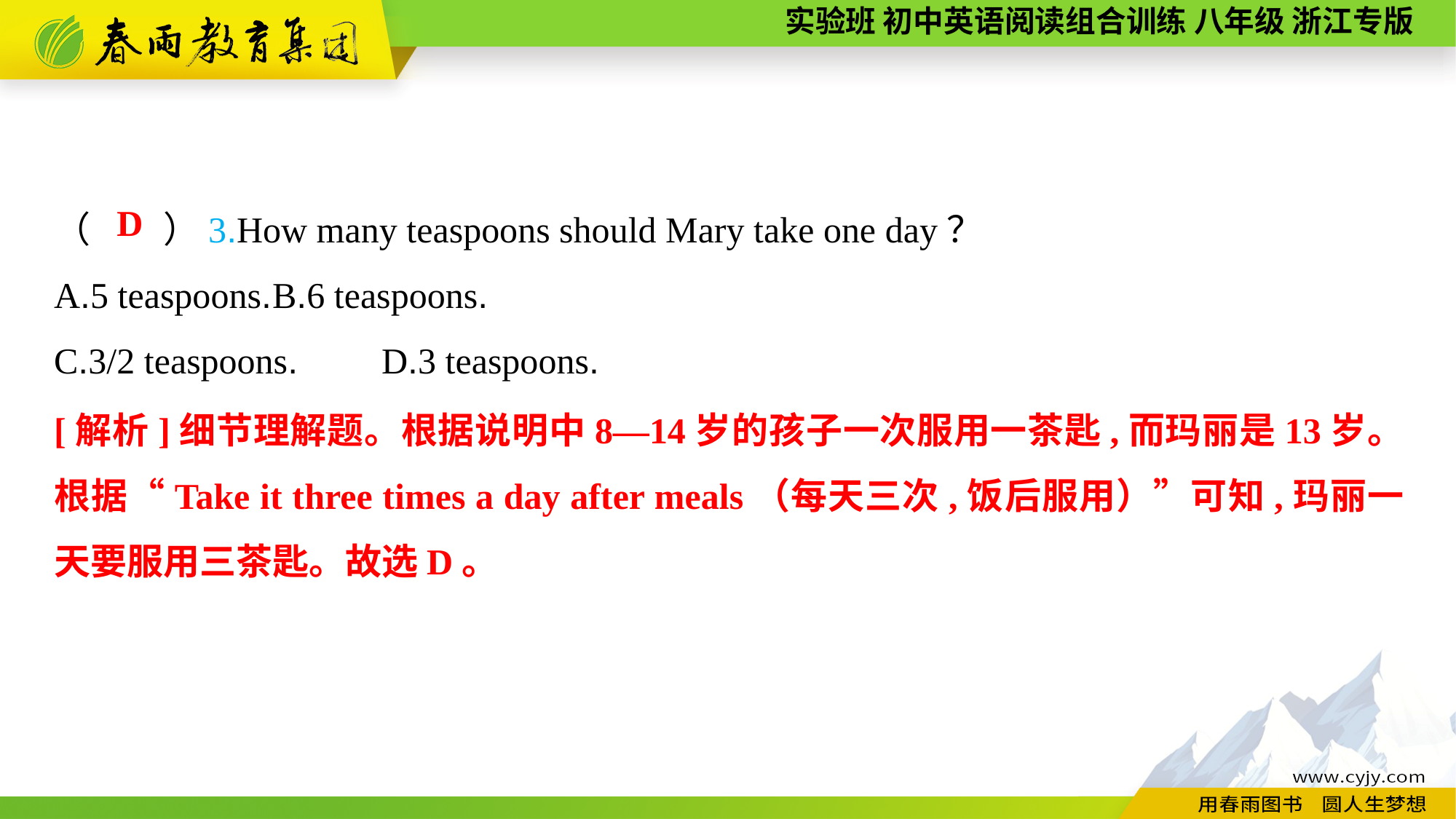

（　　）3.How many teaspoons should Mary take one day？
A.5 teaspoons.	B.6 teaspoons.
C.3/2 teaspoons.	D.3 teaspoons.
D
[解析]细节理解题。根据说明中8—14岁的孩子一次服用一茶匙,而玛丽是13岁。根据“Take it three times a day after meals（每天三次,饭后服用）”可知,玛丽一天要服用三茶匙。故选D。